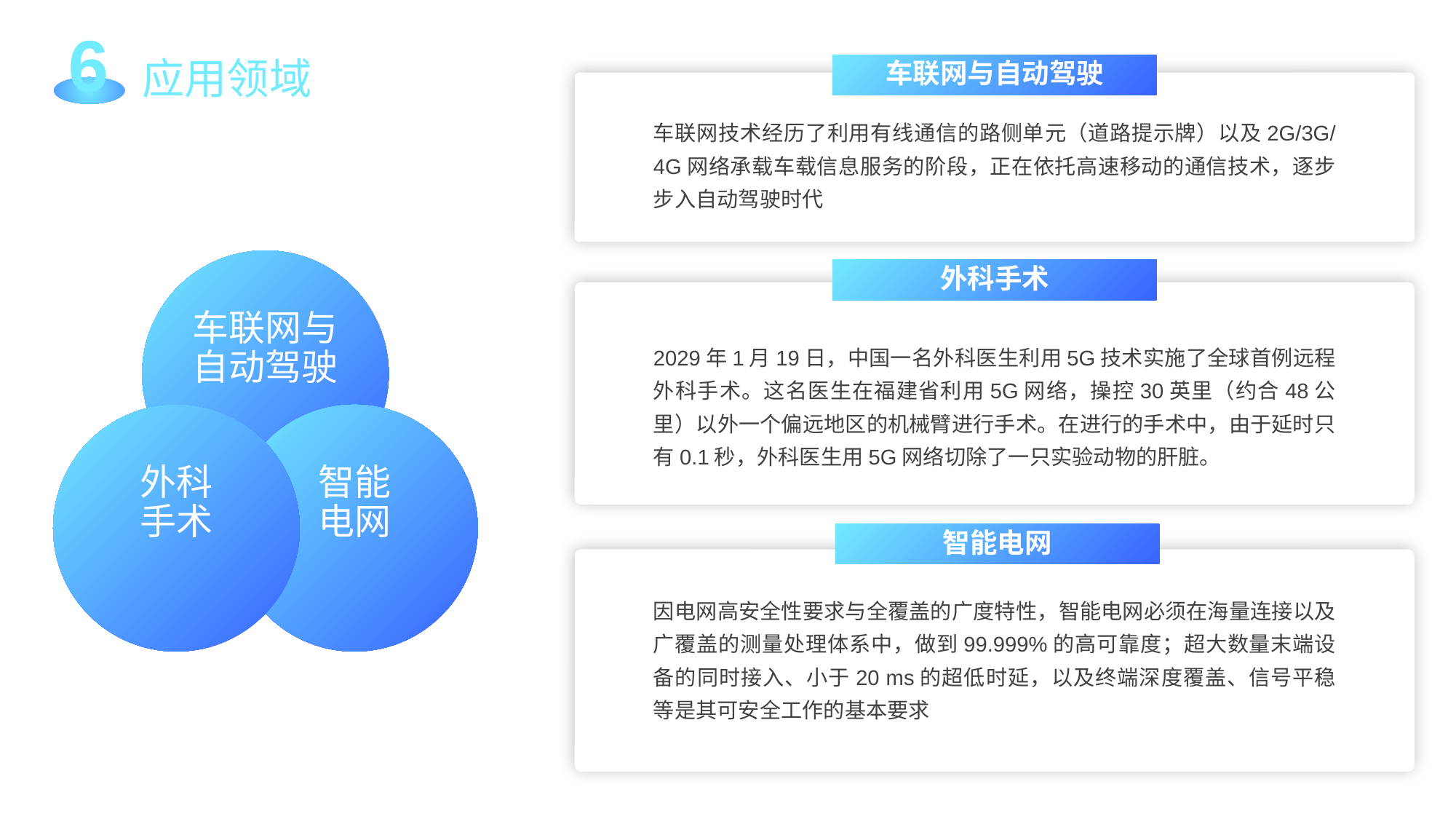

6

应用领域
车联网与自动驾驶

车联网技术经历了利用有线通信的路侧单元（道路提示牌）以及2G/3G/4G网络承载车载信息服务的阶段，正在依托高速移动的通信技术，逐步步入自动驾驶时代
车联网与自动驾驶
外科
手术
智能
电网
外科手术

2029年1月19日，中国一名外科医生利用5G技术实施了全球首例远程外科手术。这名医生在福建省利用5G网络，操控30英里（约合48公里）以外一个偏远地区的机械臂进行手术。在进行的手术中，由于延时只有0.1秒，外科医生用5G网络切除了一只实验动物的肝脏。
智能电网

因电网高安全性要求与全覆盖的广度特性，智能电网必须在海量连接以及广覆盖的测量处理体系中，做到99.999%的高可靠度；超大数量末端设备的同时接入、小于20 ms的超低时延，以及终端深度覆盖、信号平稳等是其可安全工作的基本要求